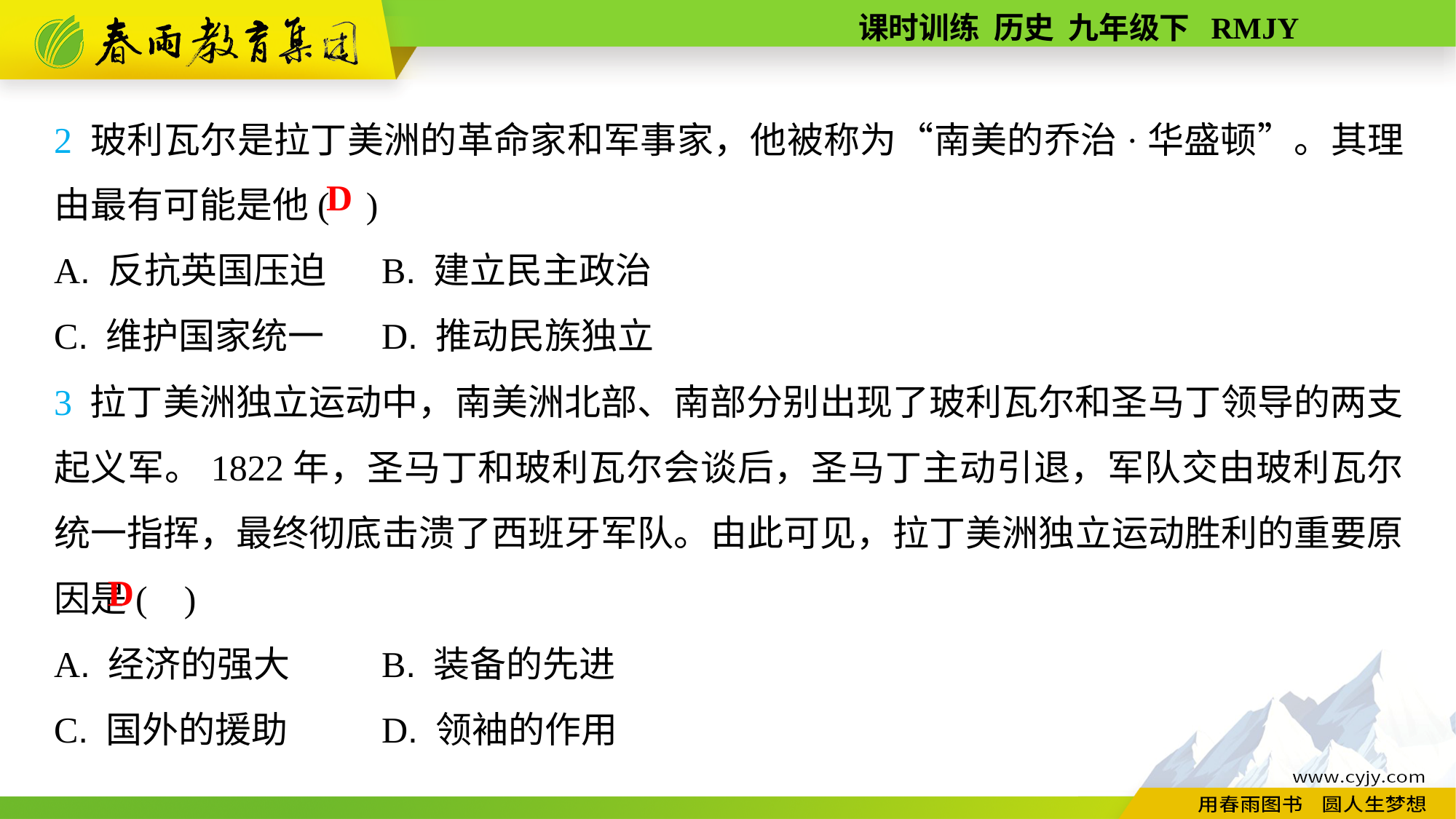

2 玻利瓦尔是拉丁美洲的革命家和军事家，他被称为“南美的乔治·华盛顿”。其理由最有可能是他(    )
A. 反抗英国压迫	B. 建立民主政治
C. 维护国家统一	D. 推动民族独立
3 拉丁美洲独立运动中，南美洲北部、南部分别出现了玻利瓦尔和圣马丁领导的两支起义军。1822年，圣马丁和玻利瓦尔会谈后，圣马丁主动引退，军队交由玻利瓦尔统一指挥，最终彻底击溃了西班牙军队。由此可见，拉丁美洲独立运动胜利的重要原因是(    )
A. 经济的强大	B. 装备的先进
C. 国外的援助	D. 领袖的作用
D
D